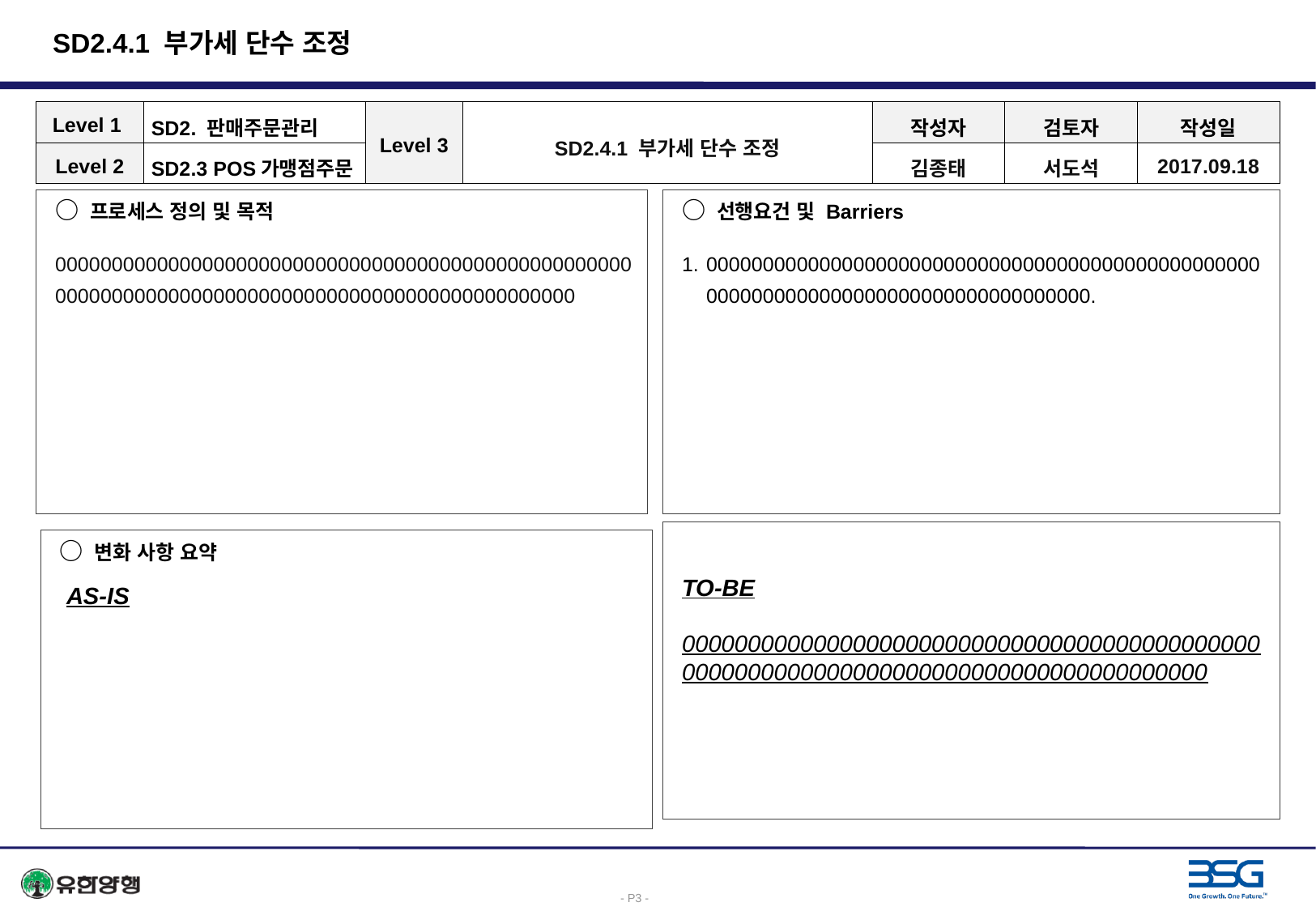

# SD2.4.1 부가세 단수 조정
| Level 1 | SD2. 판매주문관리 | Level 3 | SD2.4.1 부가세 단수 조정 | 작성자 | 검토자 | 작성일 |
| --- | --- | --- | --- | --- | --- | --- |
| Level 2 | SD2.3 POS가맹점주문 |  |  | 김종태 | 서도석 | 2017.09.18 |
○ 프로세스 정의 및 목적

0000000000000000000000000000000000000000000000000000000000000000000000000000000000000000000000000
○ 선행요건 및 Barriers

00000000000000000000000000000000000000000000000000000000000000000000000000000000000.

TO-BE

000000000000000000000000000000000000000000000000000000000000000000000000000000000000

○ 변화 사항 요약

 AS-IS